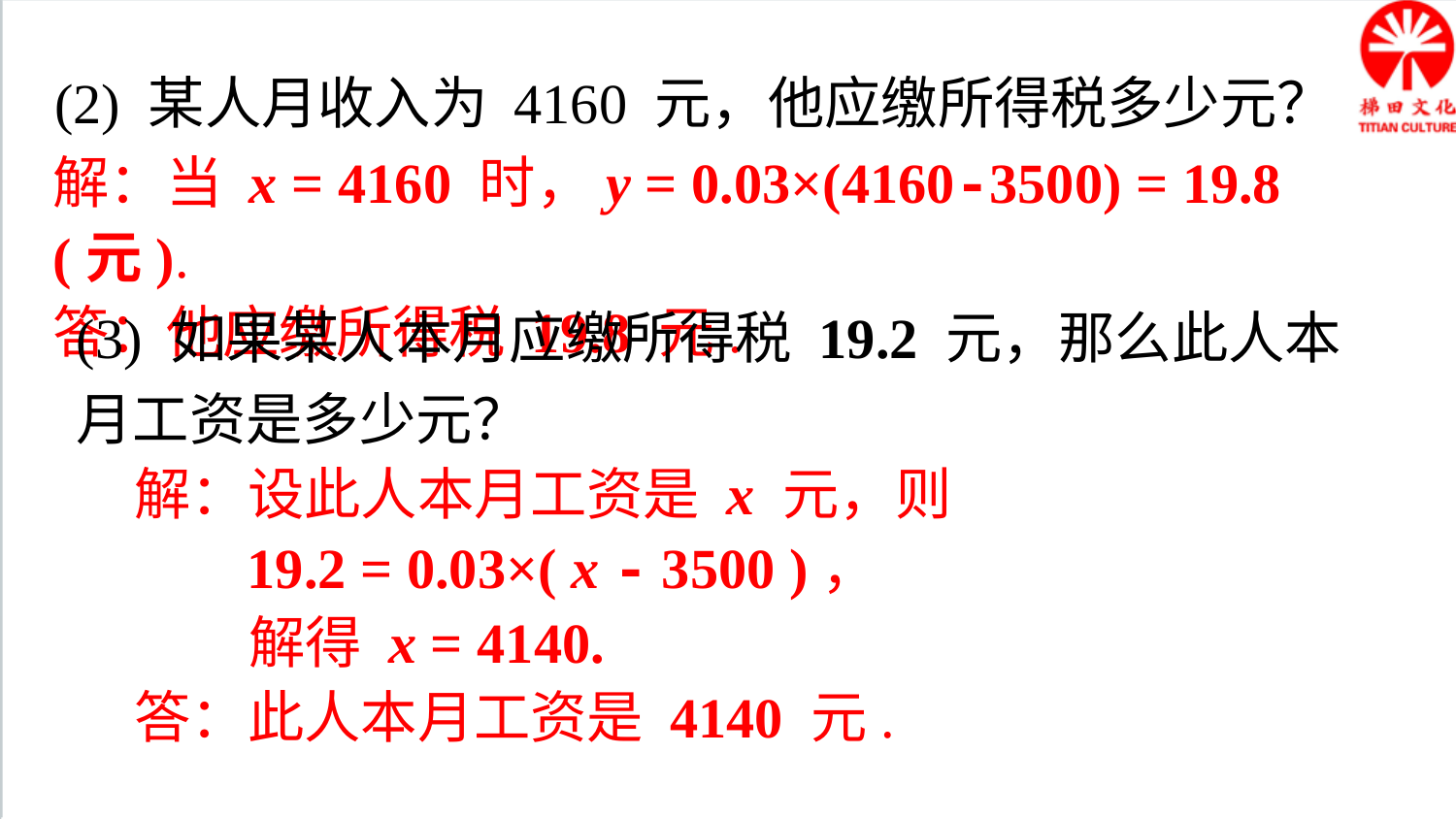

(2) 某人月收入为 4160 元，他应缴所得税多少元？
解：当 x = 4160 时，y = 0.03×(4160-3500) = 19.8 (元).
答：他应缴所得税 19.8 元.
(3) 如果某人本月应缴所得税 19.2 元，那么此人本月工资是多少元？
解：设此人本月工资是 x 元，则
        19.2 = 0.03×( x - 3500 )，
        解得 x = 4140.
答：此人本月工资是 4140 元.